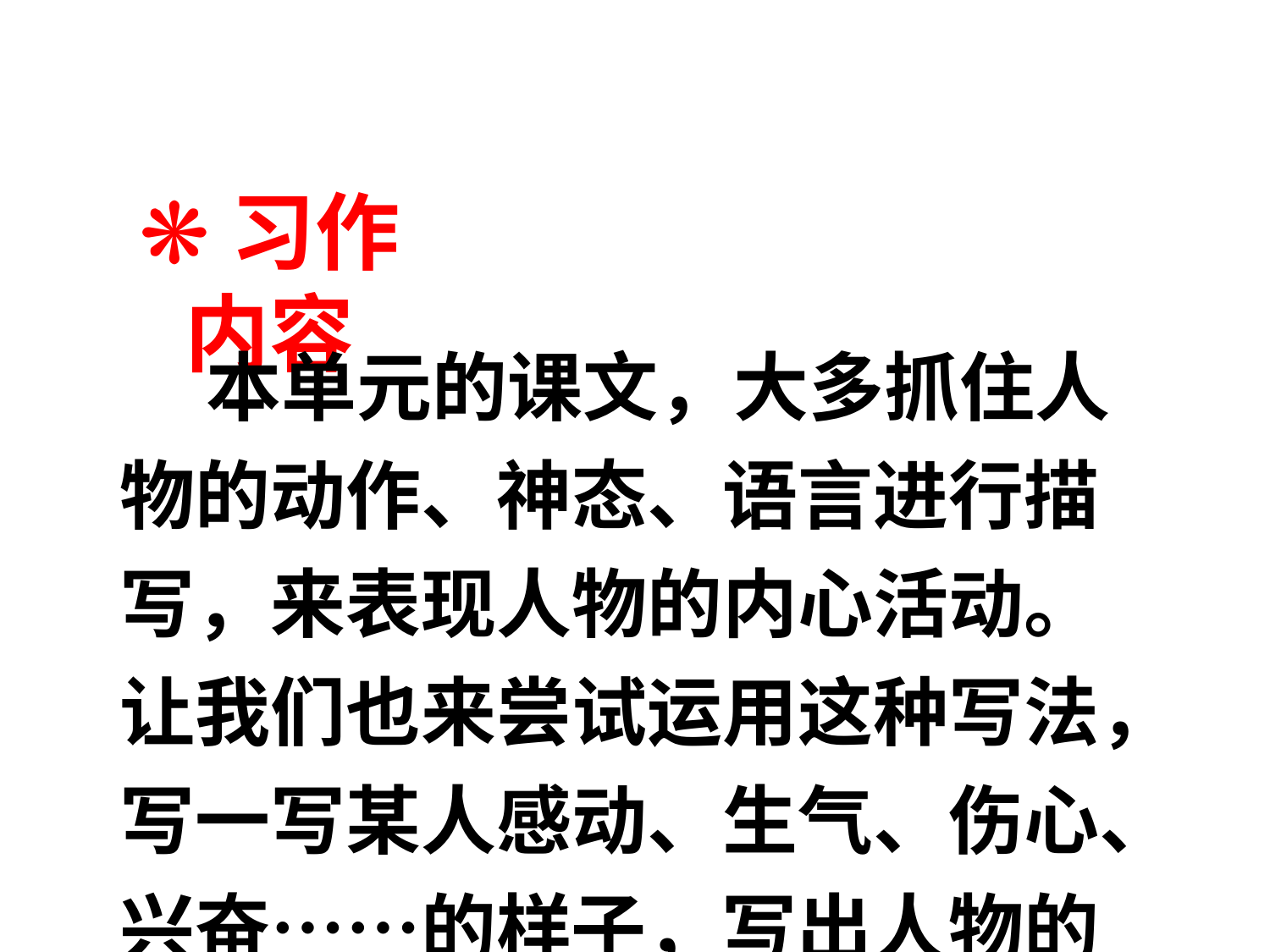

❋习作内容
    本单元的课文，大多抓住人物的动作、神态、语言进行描写，来表现人物的内心活动。让我们也来尝试运用这种写法，写一写某人感动、生气、伤心、兴奋……的样子，写出人物的内心活动。